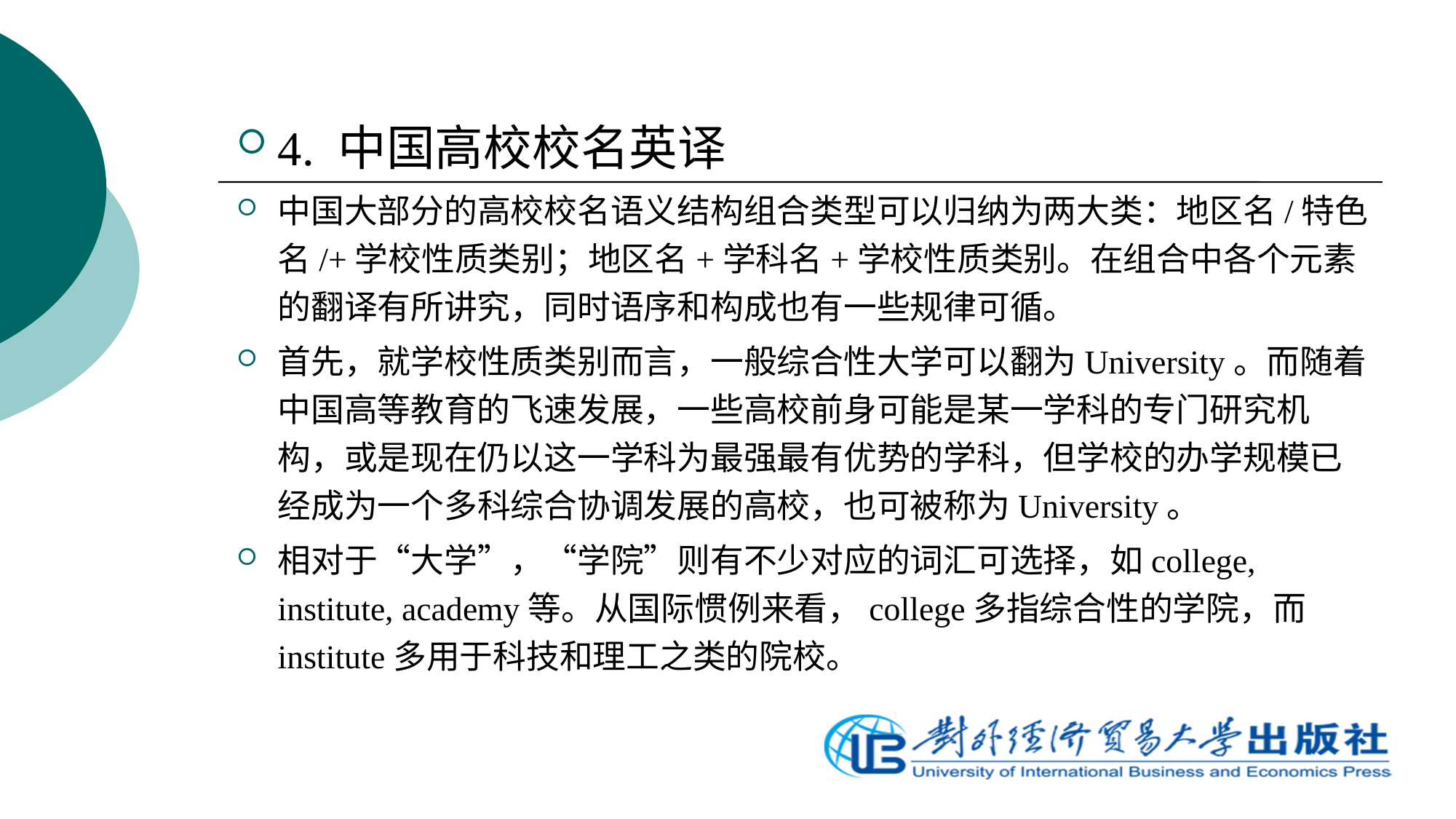

4. 中国高校校名英译
中国大部分的高校校名语义结构组合类型可以归纳为两大类：地区名/特色名/+学校性质类别；地区名+学科名+学校性质类别。在组合中各个元素的翻译有所讲究，同时语序和构成也有一些规律可循。
首先，就学校性质类别而言，一般综合性大学可以翻为University。而随着中国高等教育的飞速发展，一些高校前身可能是某一学科的专门研究机构，或是现在仍以这一学科为最强最有优势的学科，但学校的办学规模已经成为一个多科综合协调发展的高校，也可被称为University。
相对于“大学”，“学院”则有不少对应的词汇可选择，如college, institute, academy等。从国际惯例来看，college多指综合性的学院，而institute多用于科技和理工之类的院校。